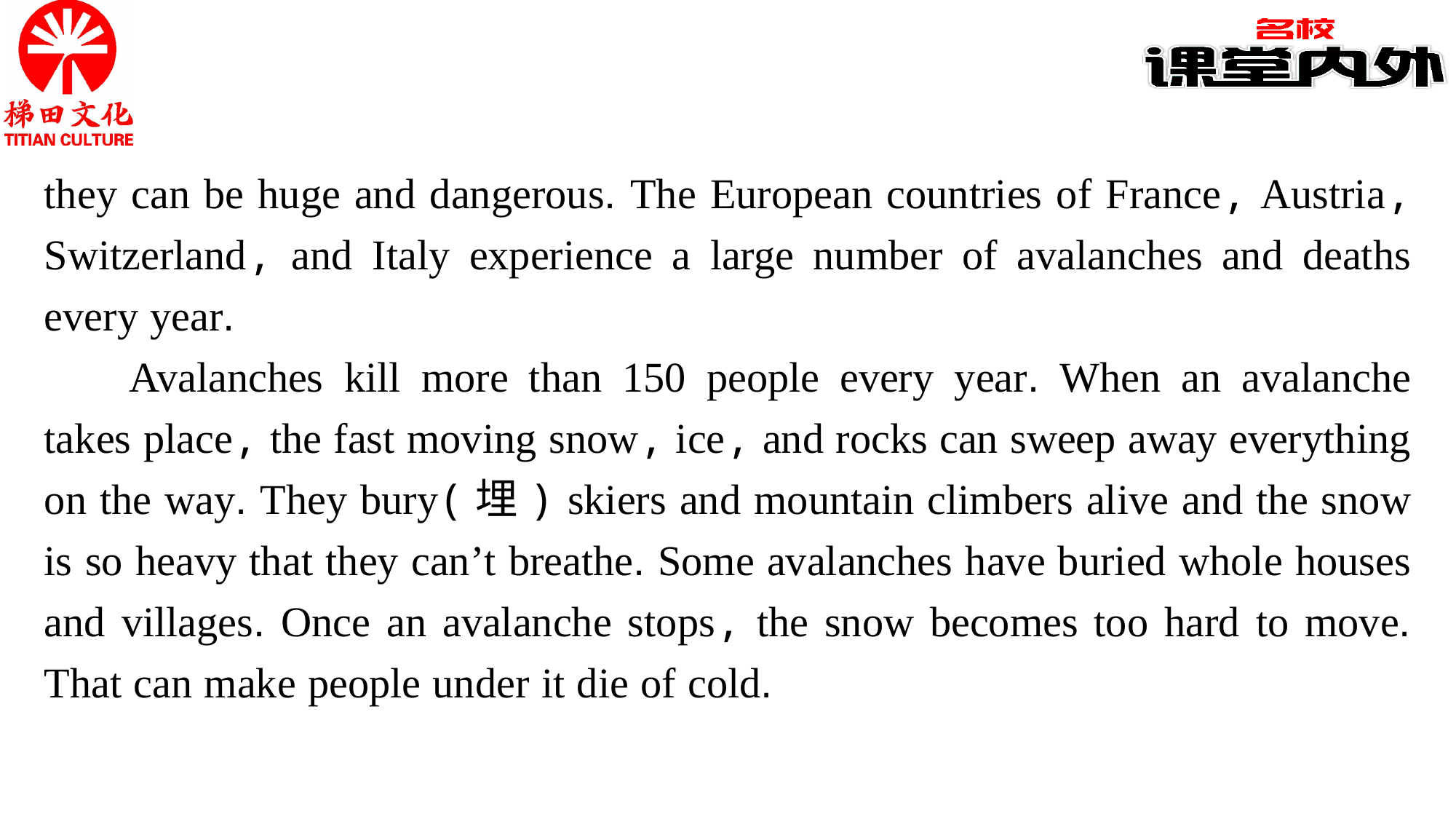

they can be huge and dangerous. The European countries of France, Austria, Switzerland, and Italy experience a large number of avalanches and deaths every year.
Avalanches kill more than 150 people every year. When an avalanche takes place, the fast moving snow, ice, and rocks can sweep away everything on the way. They bury(埋) skiers and mountain climbers alive and the snow is so heavy that they can’t breathe. Some avalanches have buried whole houses and villages. Once an avalanche stops, the snow becomes too hard to move. That can make people under it die of cold.